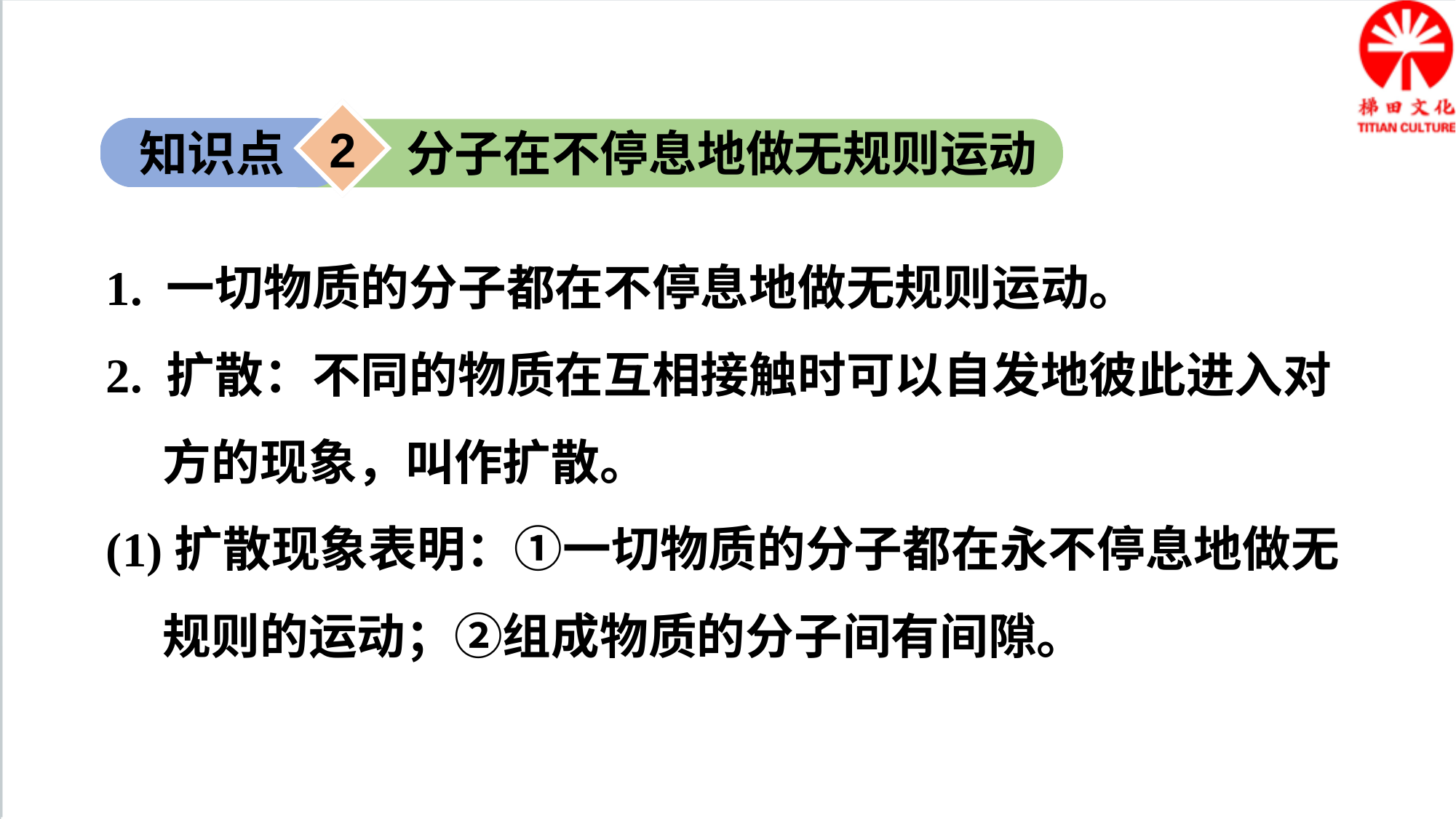

2
知识点
分子在不停息地做无规则运动

1. 一切物质的分子都在不停息地做无规则运动。
2. 扩散：不同的物质在互相接触时可以自发地彼此进入对方的现象，叫作扩散。
(1)扩散现象表明：①一切物质的分子都在永不停息地做无规则的运动；②组成物质的分子间有间隙。